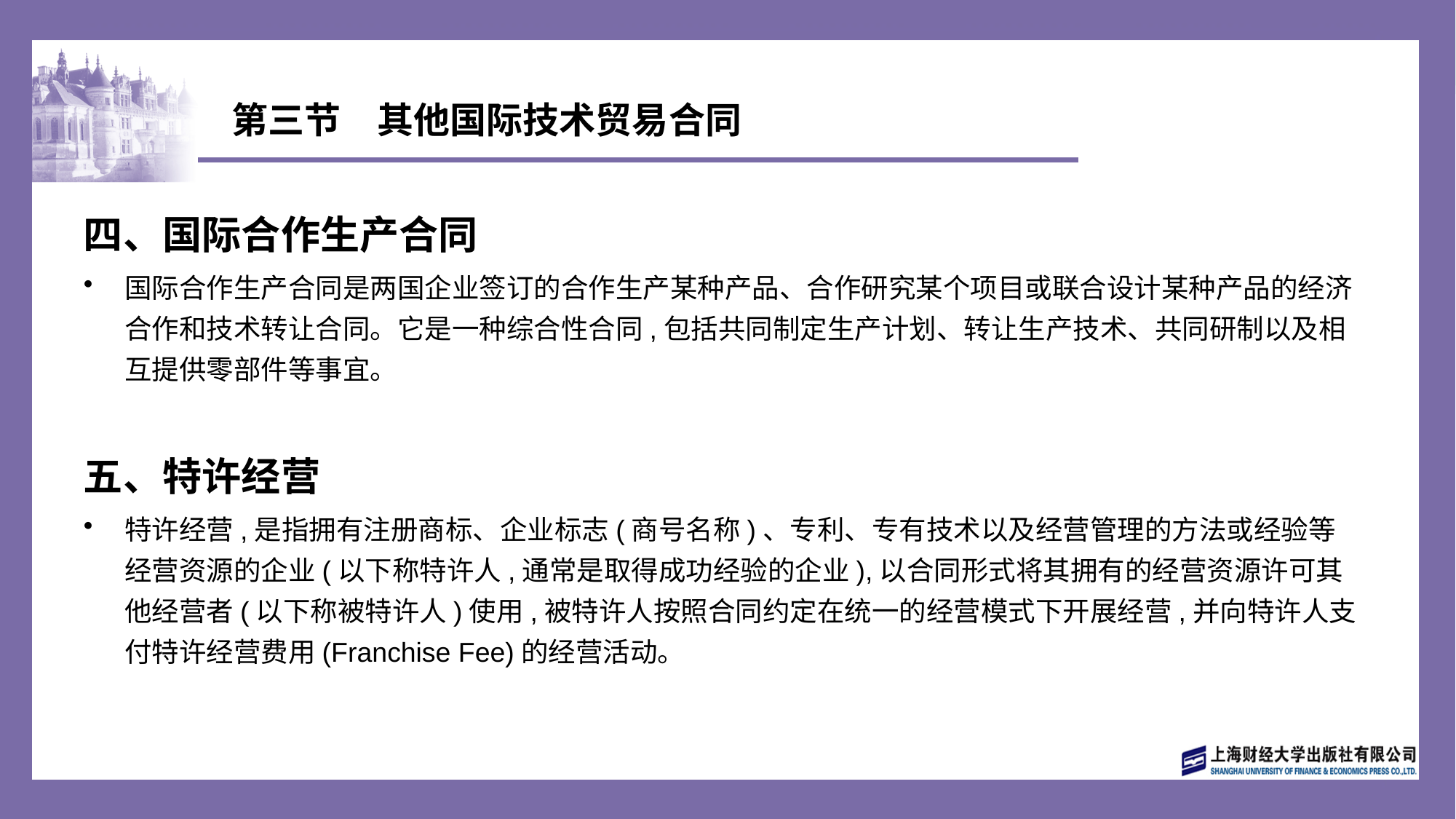

# 第三节　其他国际技术贸易合同
四、国际合作生产合同
国际合作生产合同是两国企业签订的合作生产某种产品、合作研究某个项目或联合设计某种产品的经济合作和技术转让合同。它是一种综合性合同,包括共同制定生产计划、转让生产技术、共同研制以及相互提供零部件等事宜。

五、特许经营
特许经营,是指拥有注册商标、企业标志(商号名称)、专利、专有技术以及经营管理的方法或经验等经营资源的企业(以下称特许人,通常是取得成功经验的企业),以合同形式将其拥有的经营资源许可其他经营者(以下称被特许人)使用,被特许人按照合同约定在统一的经营模式下开展经营,并向特许人支付特许经营费用(Franchise Fee)的经营活动。